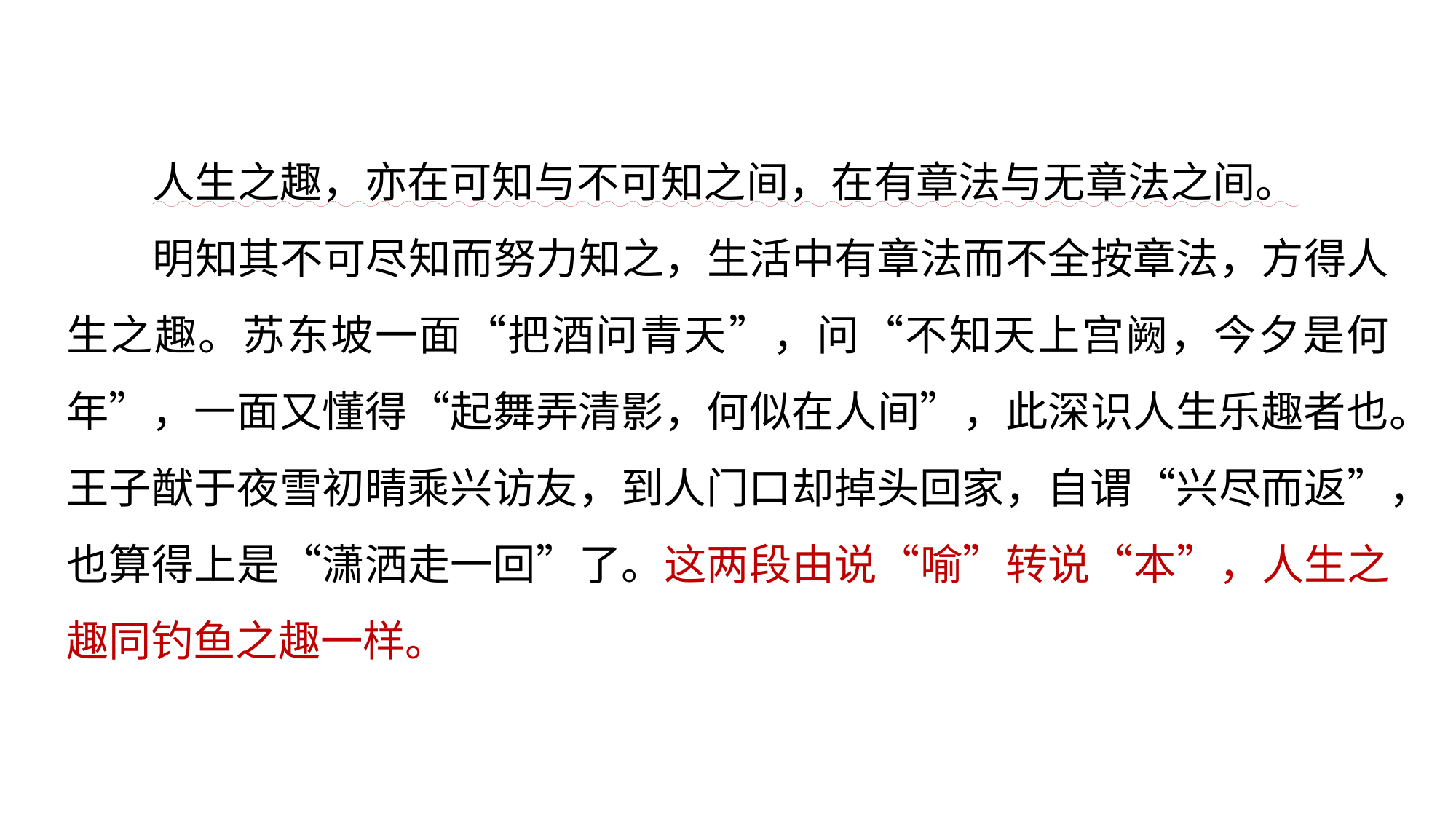

人生之趣，亦在可知与不可知之间，在有章法与无章法之间。
明知其不可尽知而努力知之，生活中有章法而不全按章法，方得人生之趣。苏东坡一面“把酒问青天”，问“不知天上宫阙，今夕是何年”，一面又懂得“起舞弄清影，何似在人间”，此深识人生乐趣者也。王子猷于夜雪初晴乘兴访友，到人门口却掉头回家，自谓“兴尽而返”，也算得上是“潇洒走一回”了。这两段由说“喻”转说“本”，人生之趣同钓鱼之趣一样。